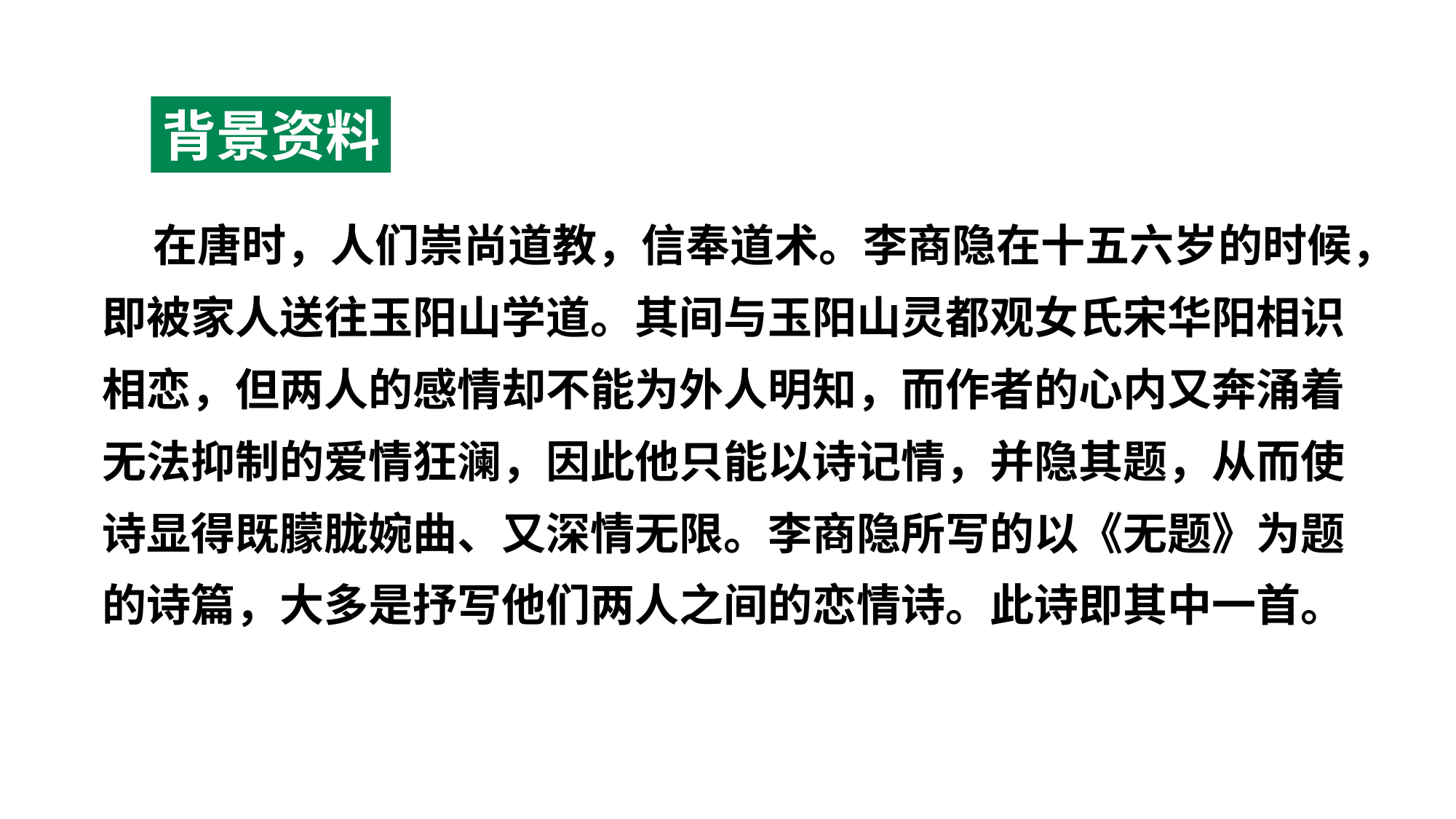

背景资料
    在唐时，人们崇尚道教，信奉道术。李商隐在十五六岁的时候，即被家人送往玉阳山学道。其间与玉阳山灵都观女氏宋华阳相识相恋，但两人的感情却不能为外人明知，而作者的心内又奔涌着无法抑制的爱情狂澜，因此他只能以诗记情，并隐其题，从而使诗显得既朦胧婉曲、又深情无限。李商隐所写的以《无题》为题的诗篇，大多是抒写他们两人之间的恋情诗。此诗即其中一首。